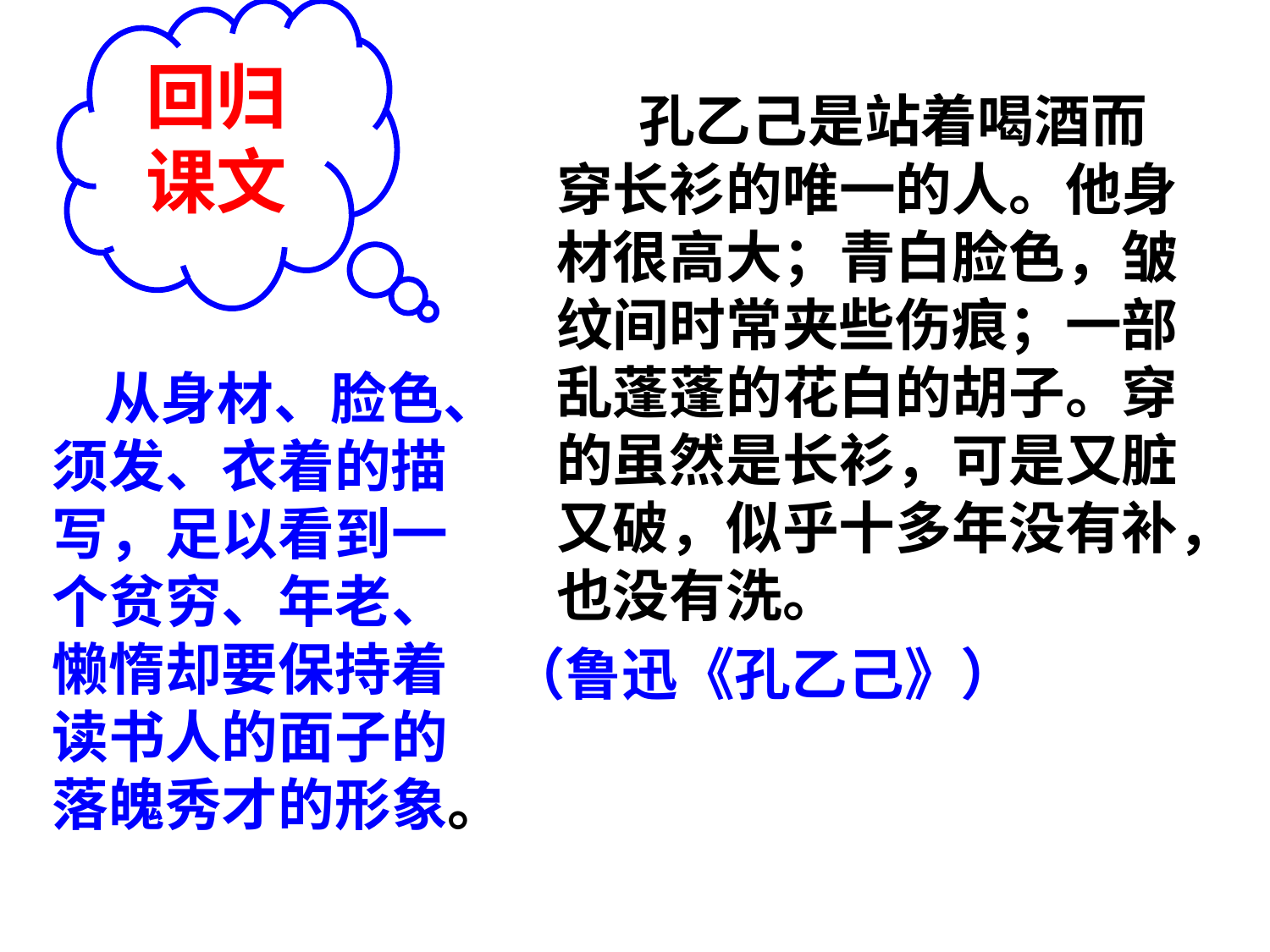

回归课文
         孔乙己是站着喝酒而穿长衫的唯一的人。他身材很高大；青白脸色，皱纹间时常夹些伤痕；一部乱蓬蓬的花白的胡子。穿的虽然是长衫，可是又脏又破，似乎十多年没有补，也没有洗。
（鲁迅《孔乙己》）

   从身材、脸色、须发、衣着的描写，足以看到一个贫穷、年老、懒惰却要保持着读书人的面子的落魄秀才的形象。